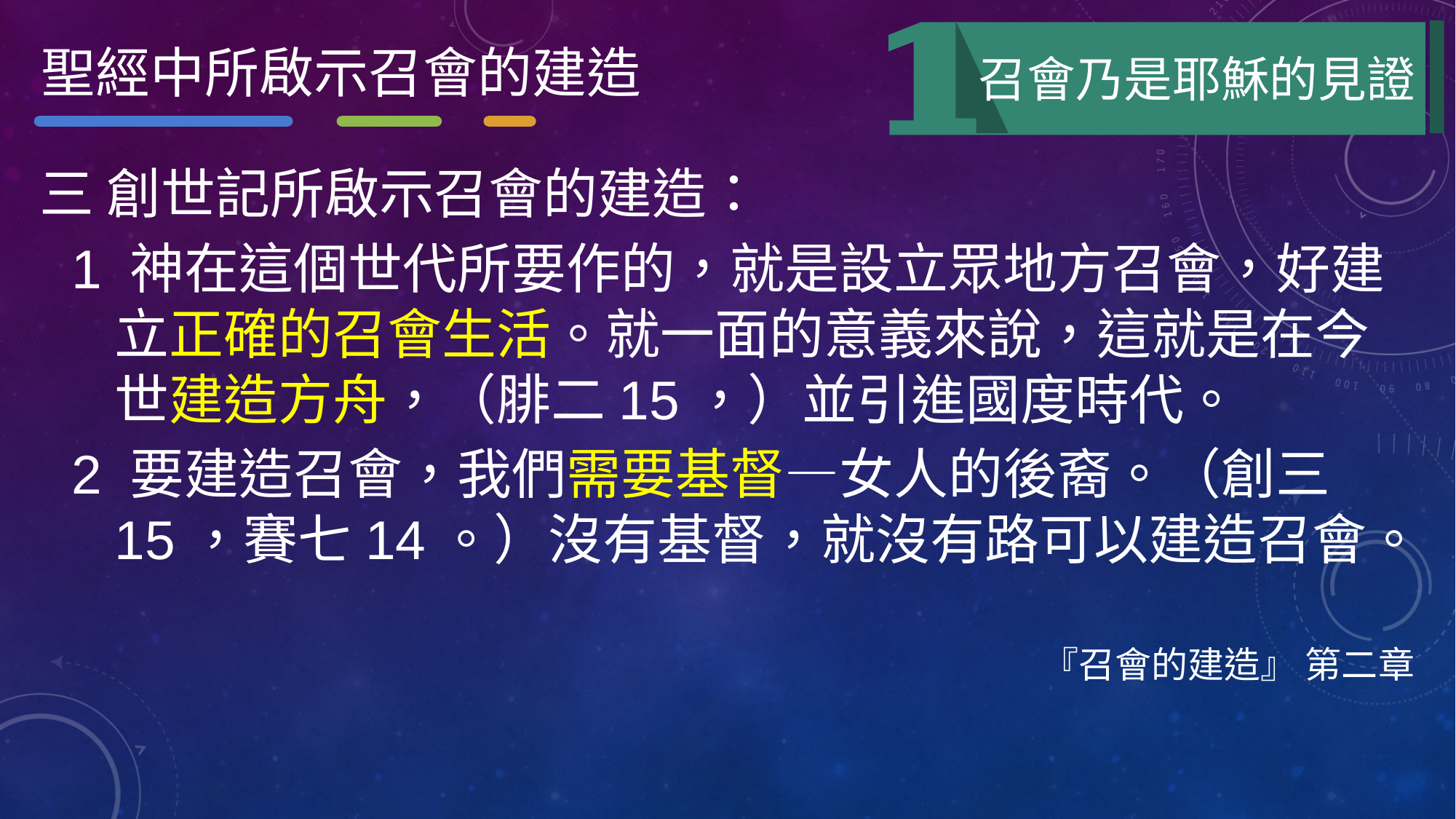

聖經中所啟示召會的建造
召會乃是耶穌的見證

三 創世記所啟示召會的建造：
1 神在這個世代所要作的，就是設立眾地方召會，好建立正確的召會生活。就一面的意義來說，這就是在今世建造方舟，（腓二15，）並引進國度時代。
2 要建造召會，我們需要基督—女人的後裔。（創三15，賽七14。）沒有基督，就沒有路可以建造召會。

『召會的建造』 第二章